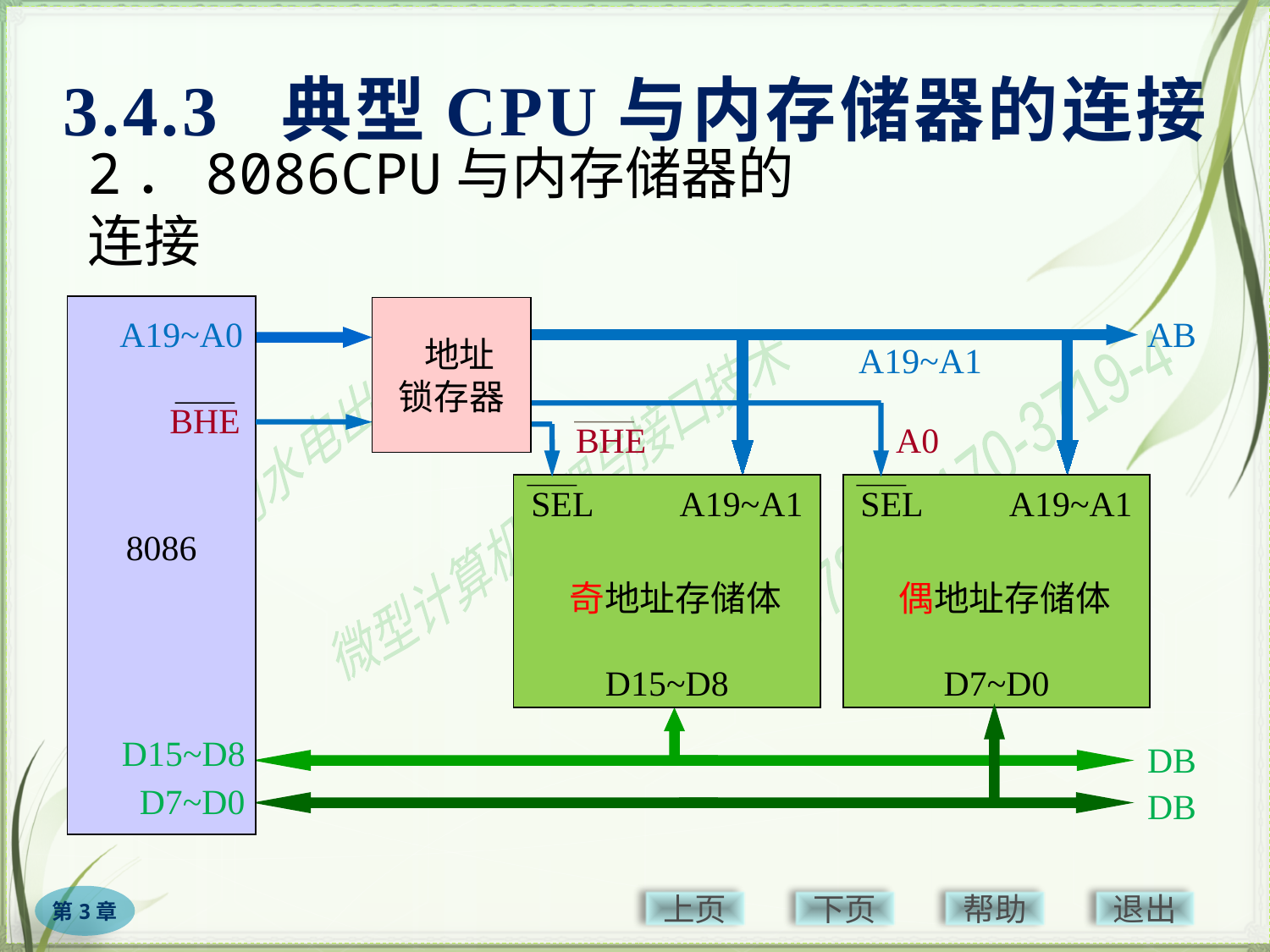

3.4.3  典型CPU与内存储器的连接
# 2．8086CPU与内存储器的连接

 地址
锁存器
AB
A19~A0

A19~A1

BHE
BHE

BHE
A0

SEL          A19~A1

SEL          A19~A1

8086
 奇地址存储体
 偶地址存储体
D15~D8
D7~D0

D15~D8
DB

D7~D0
DB